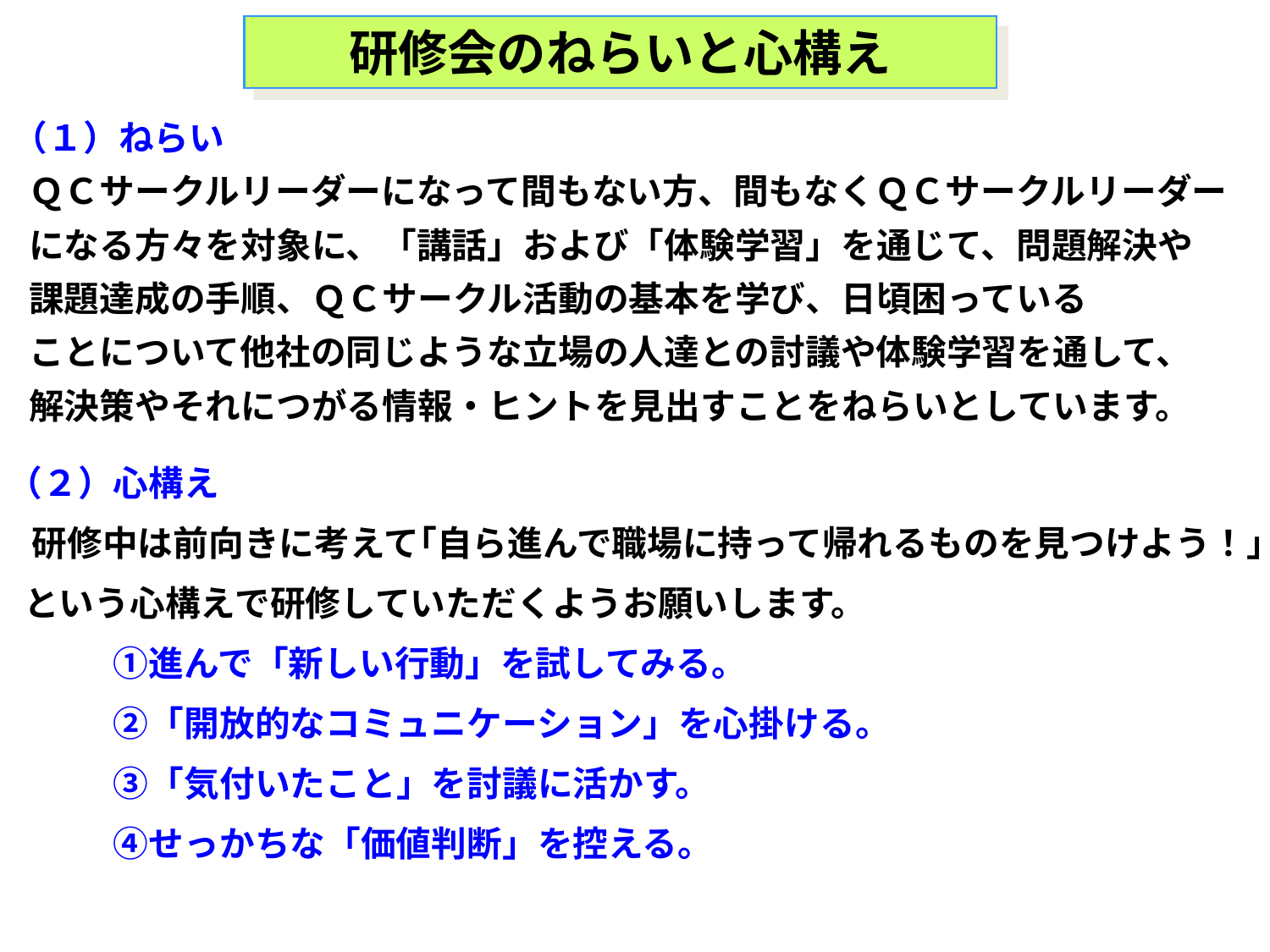

研修会のねらいと心構え
（１）ねらい
 ＱＣサークルリーダーになって間もない方、間もなくＱＣサークルリーダー
 になる方々を対象に、「講話」および「体験学習」を通じて、問題解決や
 課題達成の手順、ＱＣサークル活動の基本を学び、日頃困っている
 ことについて他社の同じような立場の人達との討議や体験学習を通して、
 解決策やそれにつがる情報・ヒントを見出すことをねらいとしています。
（２）心構え
  研修中は前向きに考えて｢自ら進んで職場に持って帰れるものを見つけよう！｣
 という心構えで研修していただくようお願いします。
　　　①進んで「新しい行動」を試してみる。
　　　②「開放的なコミュニケーション」を心掛ける。
　　　③「気付いたこと」を討議に活かす。
　　　④せっかちな「価値判断」を控える。